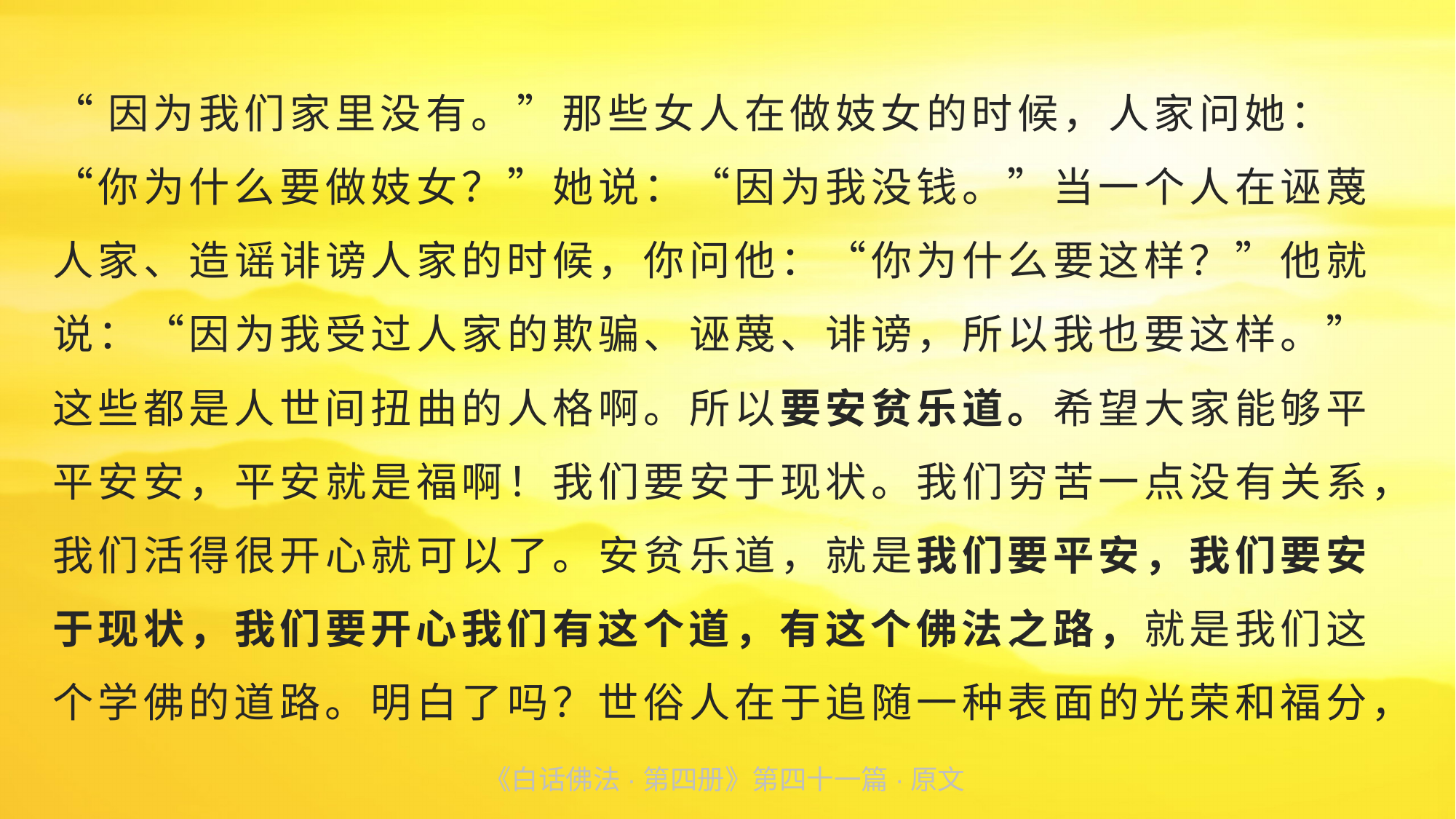

“因为我们家里没有。”那些女人在做妓女的时候，人家问她：“你为什么要做妓女？”她说：“因为我没钱。”当一个人在诬蔑人家、造谣诽谤人家的时候，你问他：“你为什么要这样？”他就说：“因为我受过人家的欺骗、诬蔑、诽谤，所以我也要这样。”这些都是人世间扭曲的人格啊。所以要安贫乐道。希望大家能够平平安安，平安就是福啊！我们要安于现状。我们穷苦一点没有关系，我们活得很开心就可以了。安贫乐道，就是我们要平安，我们要安于现状，我们要开心我们有这个道，有这个佛法之路，就是我们这个学佛的道路。明白了吗？世俗人在于追随一种表面的光荣和福分，
《白话佛法·第四册》第四十一篇·原文